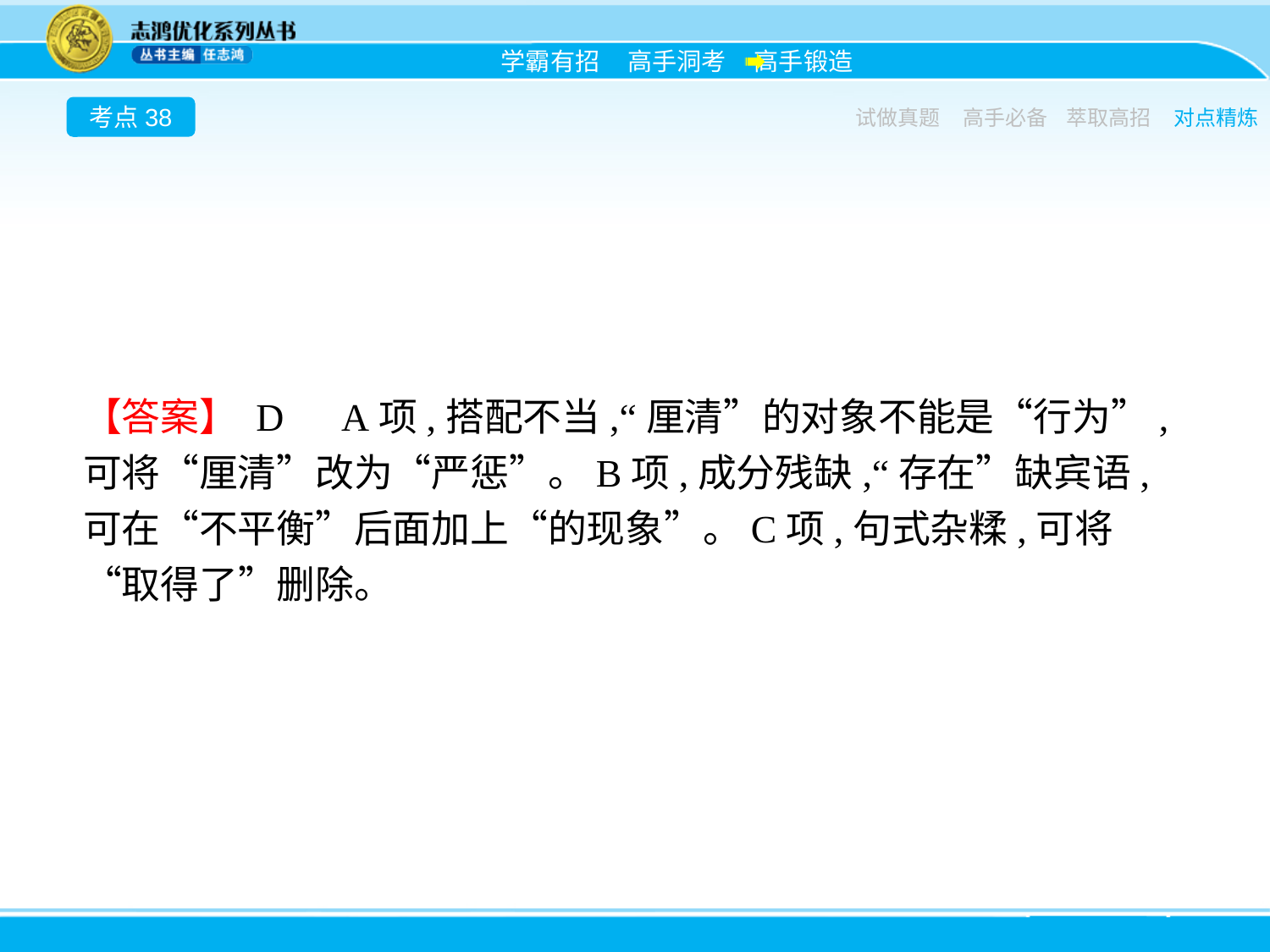

考点38
试做真题
高手必备
萃取高招
对点精炼
【答案】 D　A项,搭配不当,“厘清”的对象不能是“行为”,可将“厘清”改为“严惩”。B项,成分残缺,“存在”缺宾语,可在“不平衡”后面加上“的现象”。C项,句式杂糅,可将“取得了”删除。